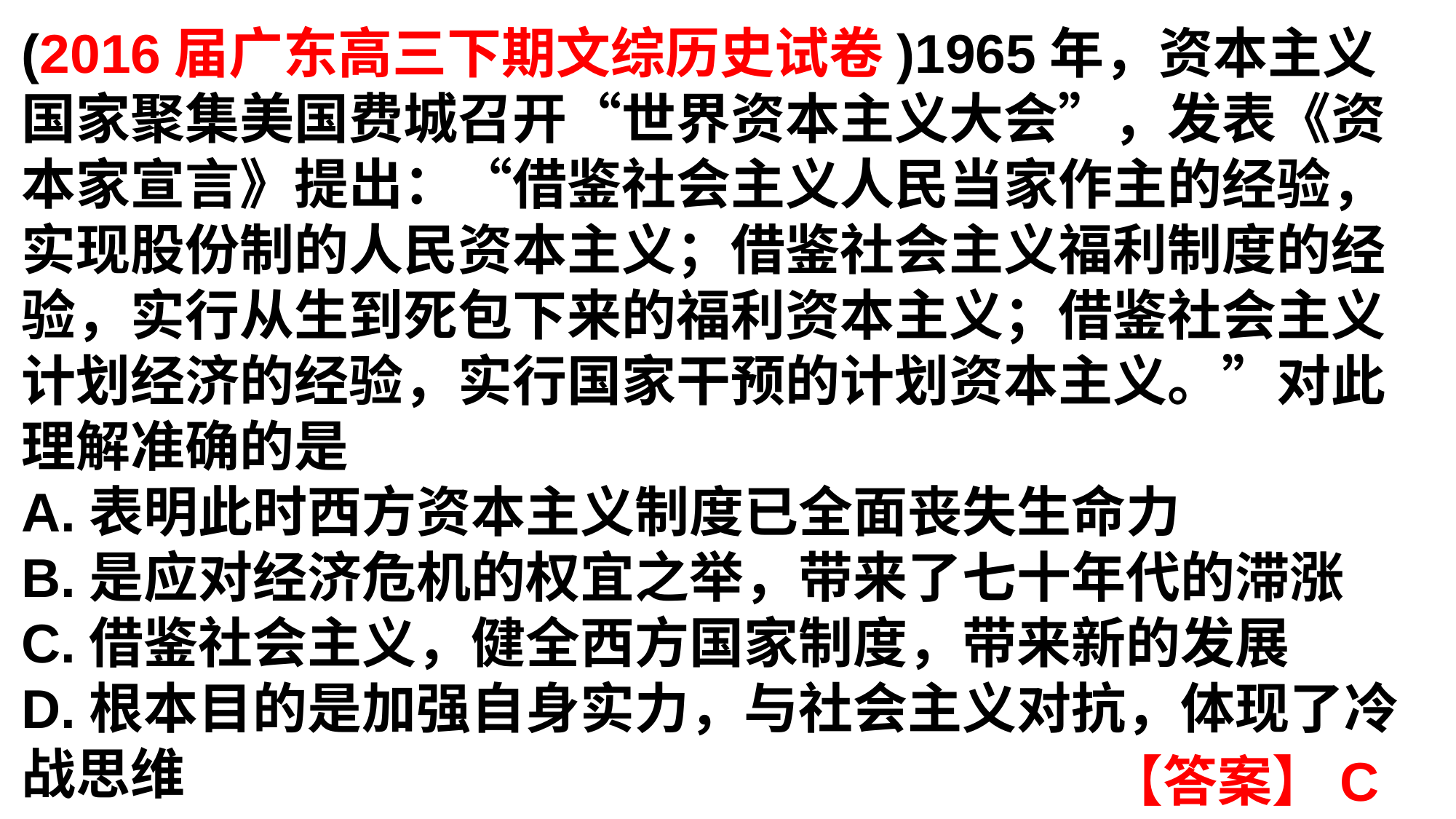

(2016届广东高三下期文综历史试卷)1965年，资本主义国家聚集美国费城召开“世界资本主义大会”，发表《资本家宣言》提出：“借鉴社会主义人民当家作主的经验，实现股份制的人民资本主义；借鉴社会主义福利制度的经验，实行从生到死包下来的福利资本主义；借鉴社会主义计划经济的经验，实行国家干预的计划资本主义。”对此理解准确的是A.表明此时西方资本主义制度已全面丧失生命力B.是应对经济危机的权宜之举，带来了七十年代的滞涨C.借鉴社会主义，健全西方国家制度，带来新的发展D.根本目的是加强自身实力，与社会主义对抗，体现了冷战思维
【答案】C